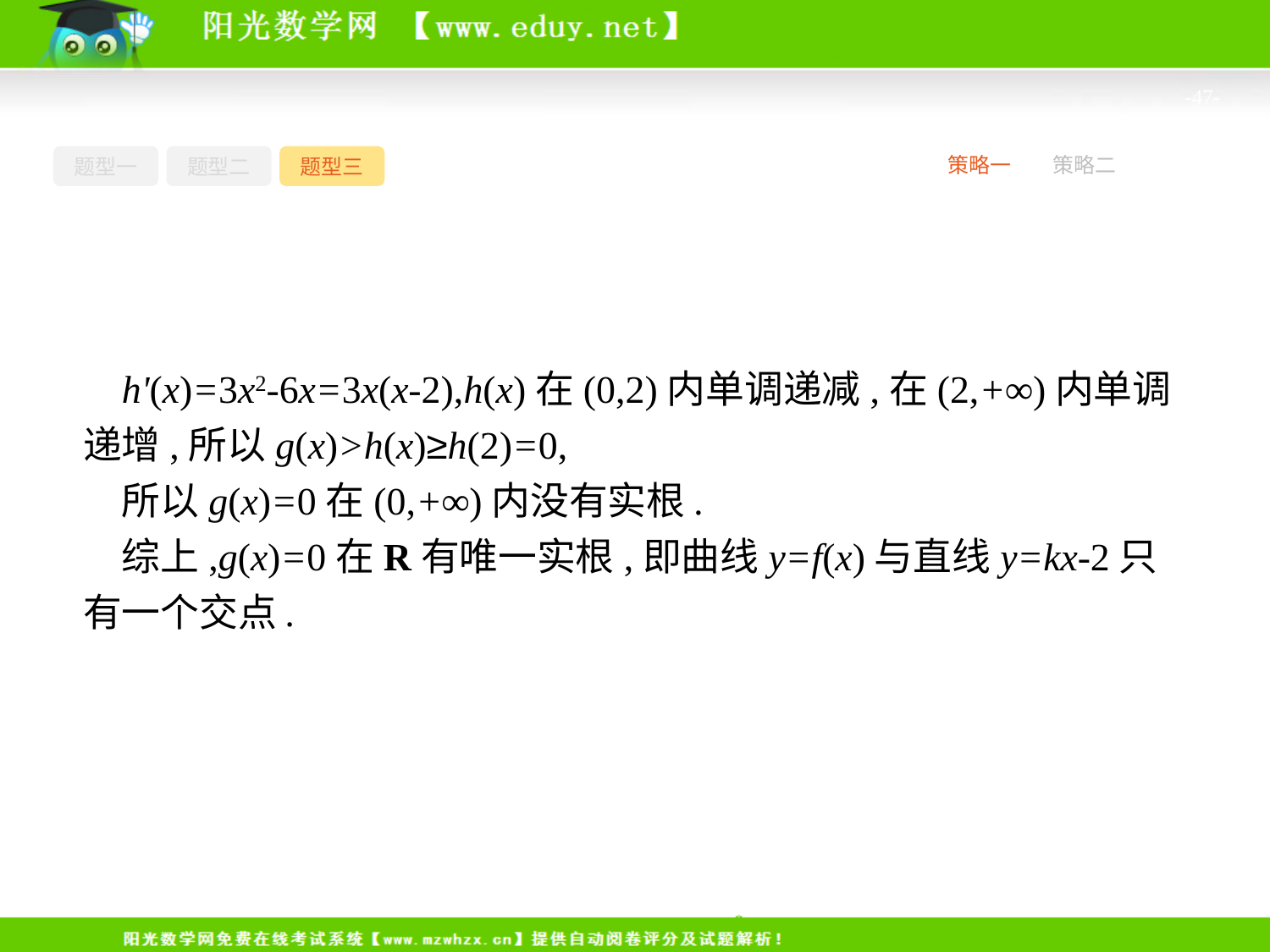

-47-
题型一
题型二
题型三
策略一
策略二
h'(x)=3x2-6x=3x(x-2),h(x)在(0,2)内单调递减,在(2,+∞)内单调递增,所以g(x)>h(x)≥h(2)=0,
所以g(x)=0在(0,+∞)内没有实根.
综上,g(x)=0在R有唯一实根,即曲线y=f(x)与直线y=kx-2只有一个交点.